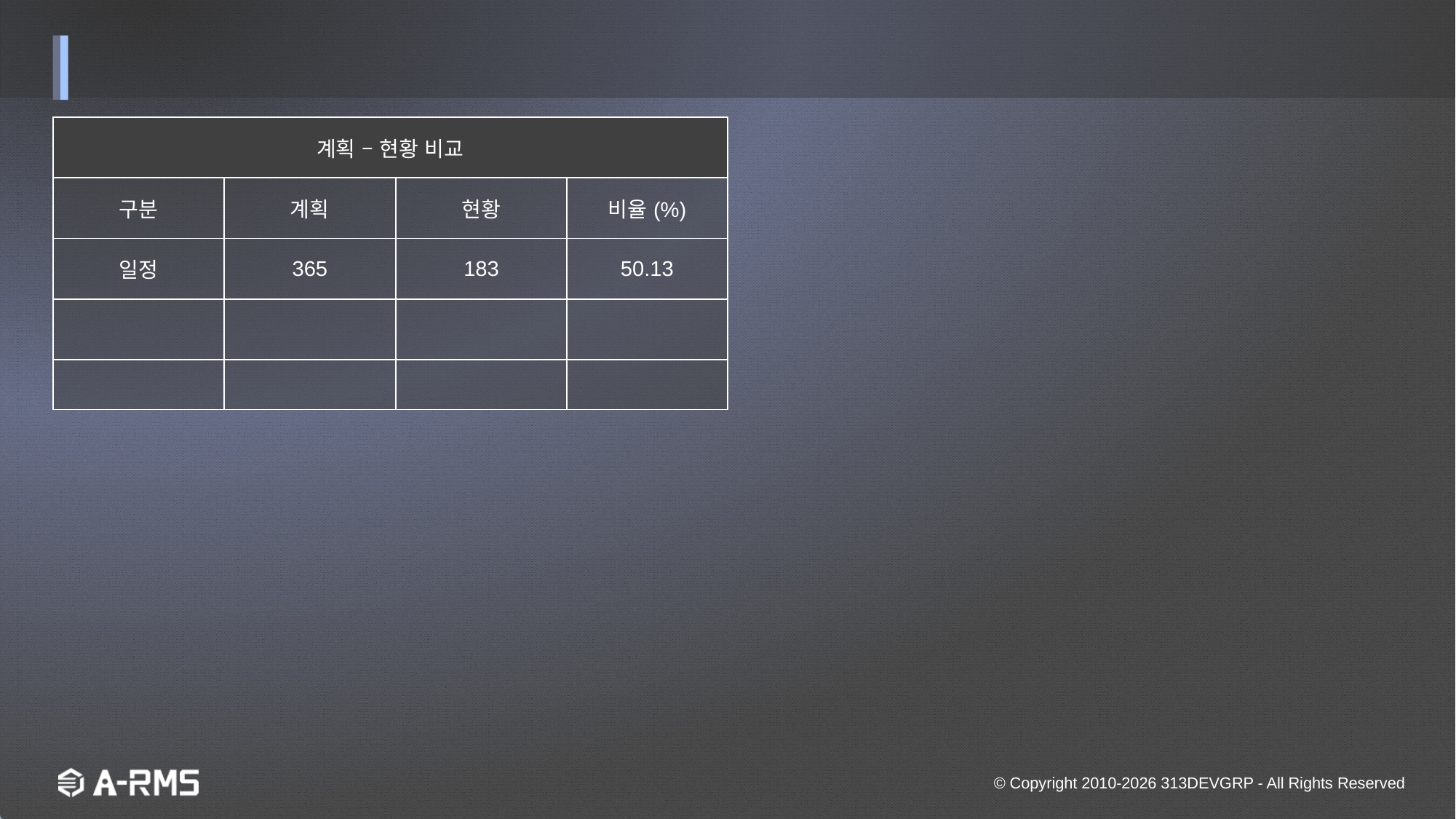

| 계획 – 현황 비교 |  |  |  |
| --- | --- | --- | --- |
| 구분 | 계획 | 현황 | 비율(%) |
| 일정 | 365 | 183 | 50.13 |
|  |  |  |  |
|  |  |  |  |